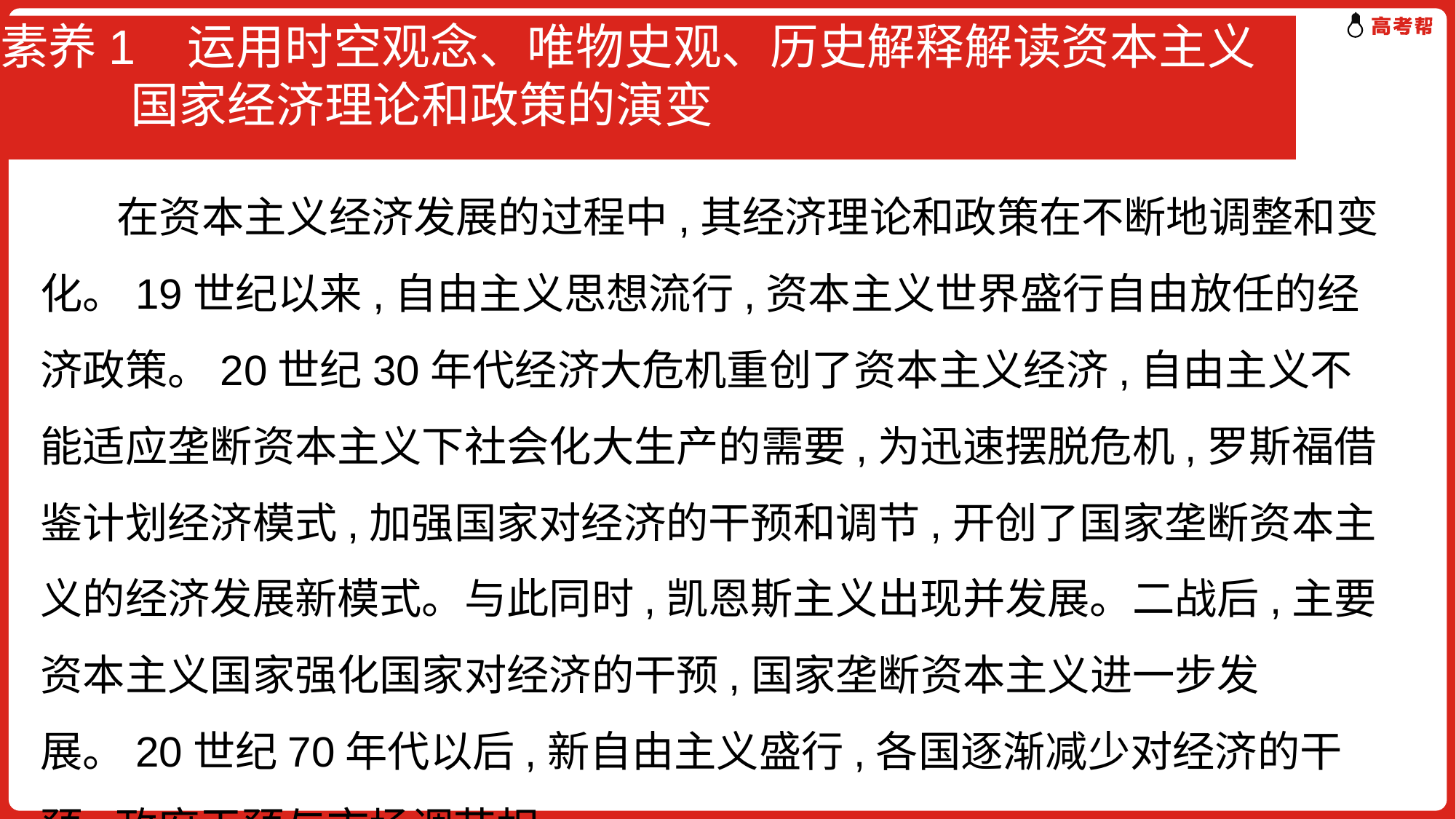

# 素养1   运用时空观念、唯物史观、历史解释解读资本主义 国家经济理论和政策的演变
       在资本主义经济发展的过程中,其经济理论和政策在不断地调整和变化。19世纪以来,自由主义思想流行,资本主义世界盛行自由放任的经济政策。20世纪30年代经济大危机重创了资本主义经济,自由主义不能适应垄断资本主义下社会化大生产的需要,为迅速摆脱危机,罗斯福借鉴计划经济模式,加强国家对经济的干预和调节,开创了国家垄断资本主义的经济发展新模式。与此同时,凯恩斯主义出现并发展。二战后,主要资本主义国家强化国家对经济的干预,国家垄断资本主义进一步发展。20世纪70年代以后,新自由主义盛行,各国逐渐减少对经济的干预,政府干预与市场调节相